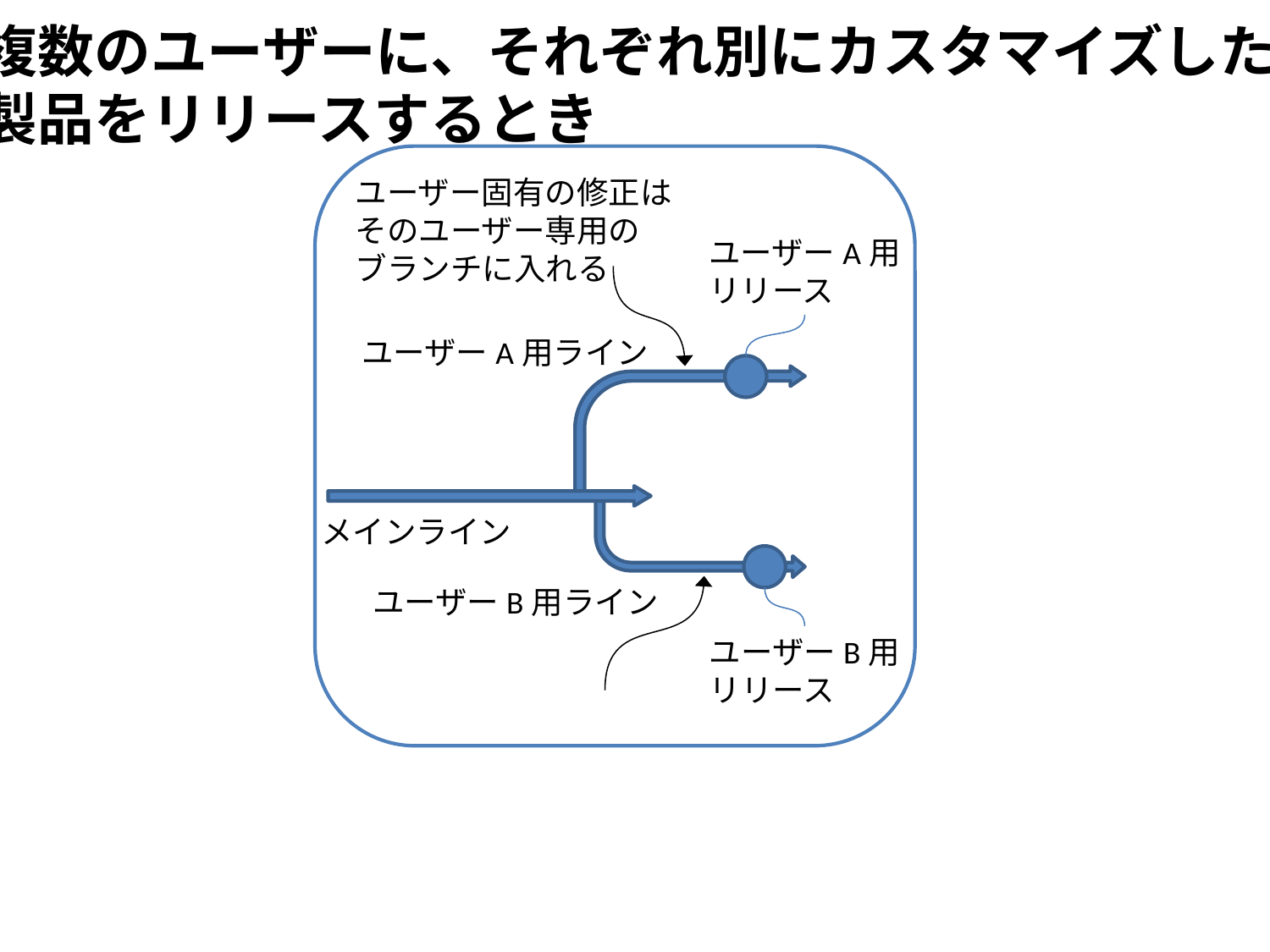

複数のユーザーに、それぞれ別にカスタマイズした
製品をリリースするとき

ユーザーA用
リリース
ユーザーA用ライン

メインライン

ユーザーB用ライン
ユーザーB用
リリース
ユーザー固有の修正は
そのユーザー専用の
ブランチに入れる